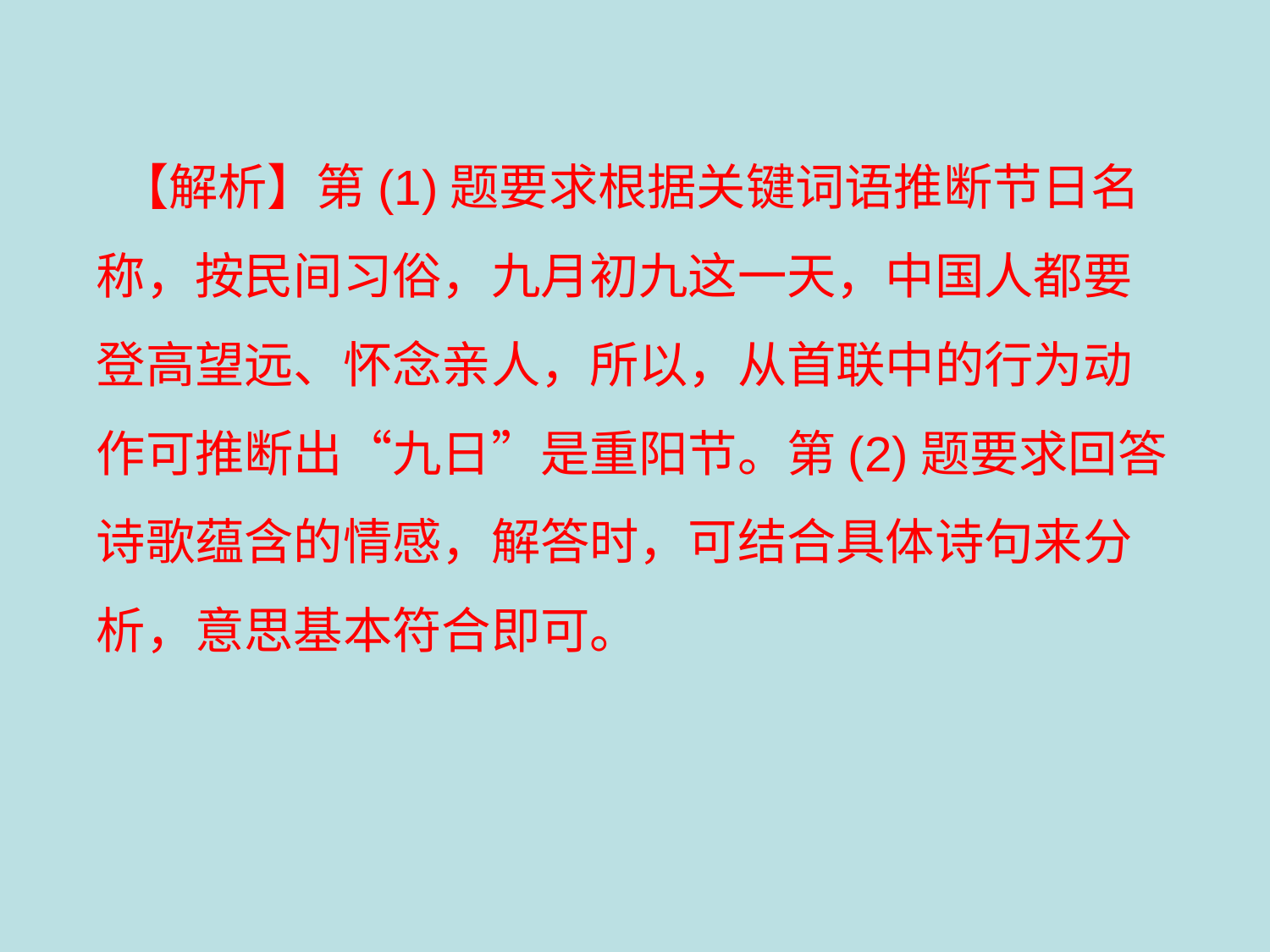

【解析】第(1)题要求根据关键词语推断节日名称，按民间习俗，九月初九这一天，中国人都要登高望远、怀念亲人，所以，从首联中的行为动作可推断出“九日”是重阳节。第(2)题要求回答诗歌蕴含的情感，解答时，可结合具体诗句来分析，意思基本符合即可。